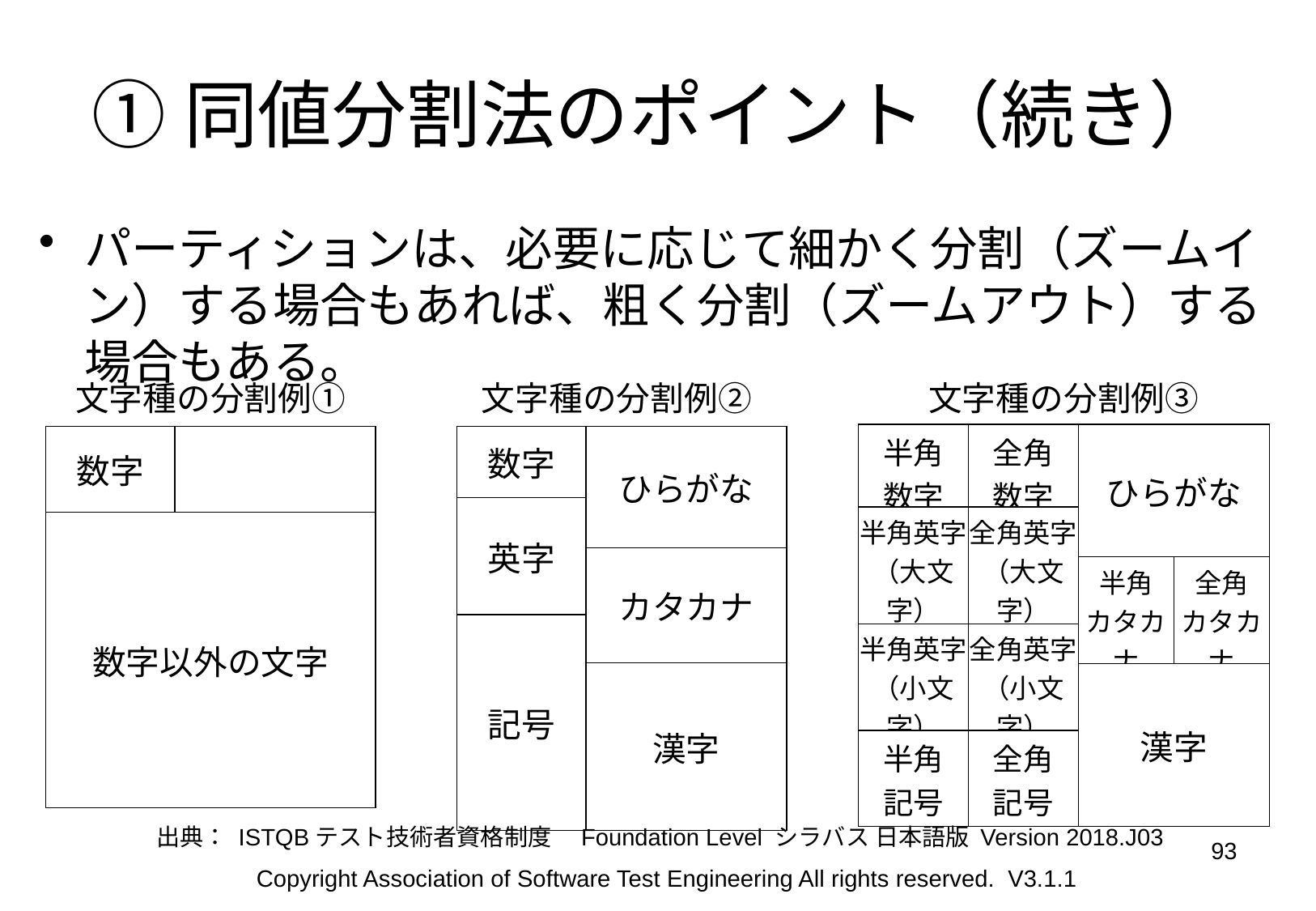

# ①同値分割法のポイント（続き）
パーティションは、必要に応じて細かく分割（ズームイン）する場合もあれば、粗く分割（ズームアウト）する場合もある。
文字種の分割例①
文字種の分割例②
文字種の分割例③
| 半角 数字 | 全角 数字 | ひらがな |  |
| --- | --- | --- | --- |
| 半角英字（大文字） | 全角英字（大文字） |  |  |
|  |  | 半角 カタカナ | 全角 カタカナ |
| 半角英字（小文字） | 全角英字（小文字） |  |  |
|  |  | 漢字 |  |
| 半角 記号 | 全角 記号 |  |  |
| 数字 | ひらがな |
| --- | --- |
| 英字 |  |
|  | カタカナ |
| 記号 |  |
|  | 漢字 |
| 数字 |  |
| --- | --- |
| 数字以外の文字 |  |
出典： ISTQBテスト技術者資格制度　Foundation Level シラバス 日本語版 Version 2018.J03
93
Copyright Association of Software Test Engineering All rights reserved.  V3.1.1